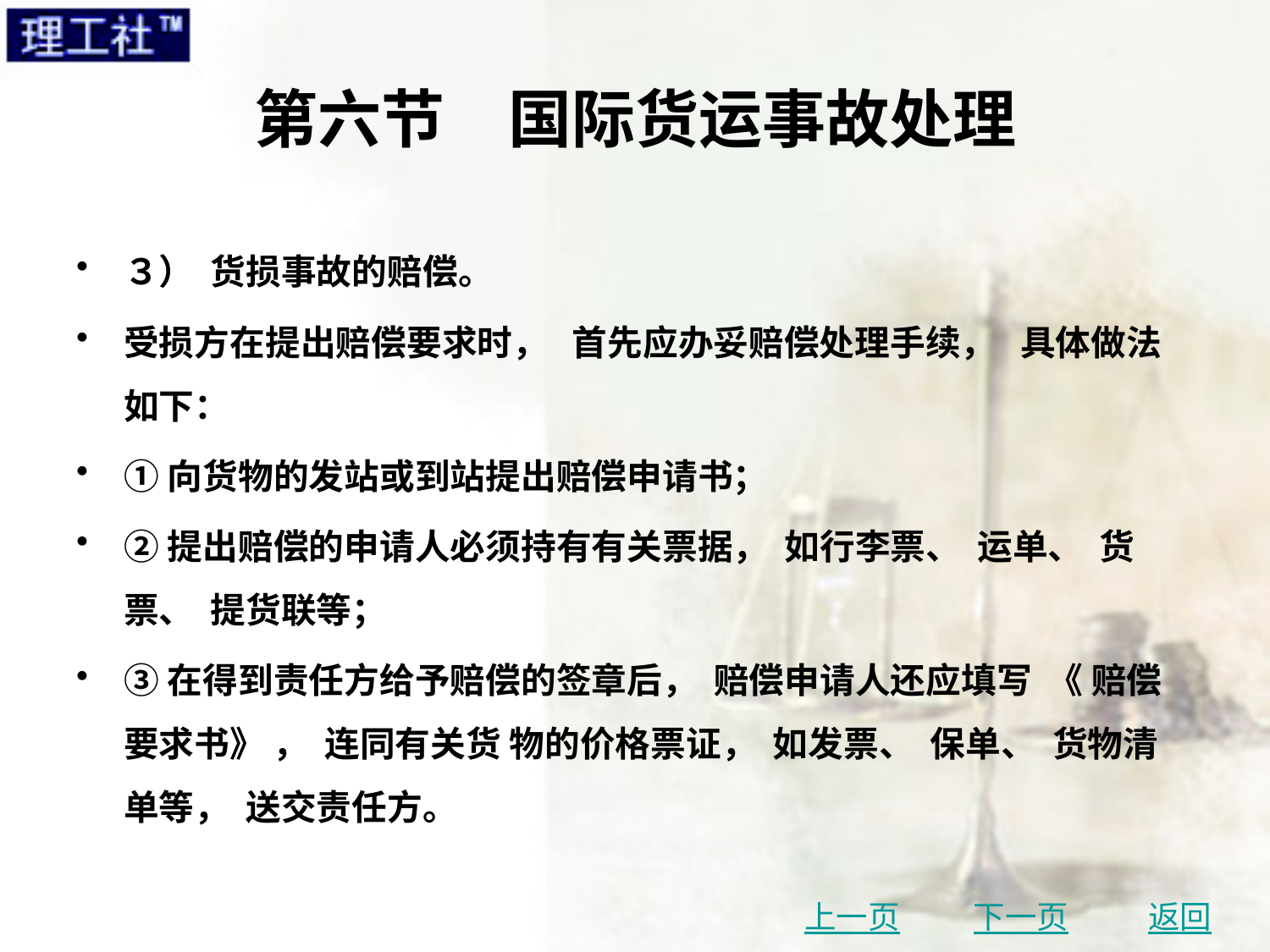

# 第六节　国际货运事故处理
３）  货损事故的赔偿。
受损方在提出赔偿要求时，   首先应办妥赔偿处理手续，   具体做法如下：
①向货物的发站或到站提出赔偿申请书；
②提出赔偿的申请人必须持有有关票据，  如行李票、  运单、  货票、  提货联等；
③在得到责任方给予赔偿的签章后，  赔偿申请人还应填写  《 赔偿要求书》 ，  连同有关货 物的价格票证，  如发票、  保单、  货物清单等，  送交责任方。

上一页
下一页
返回